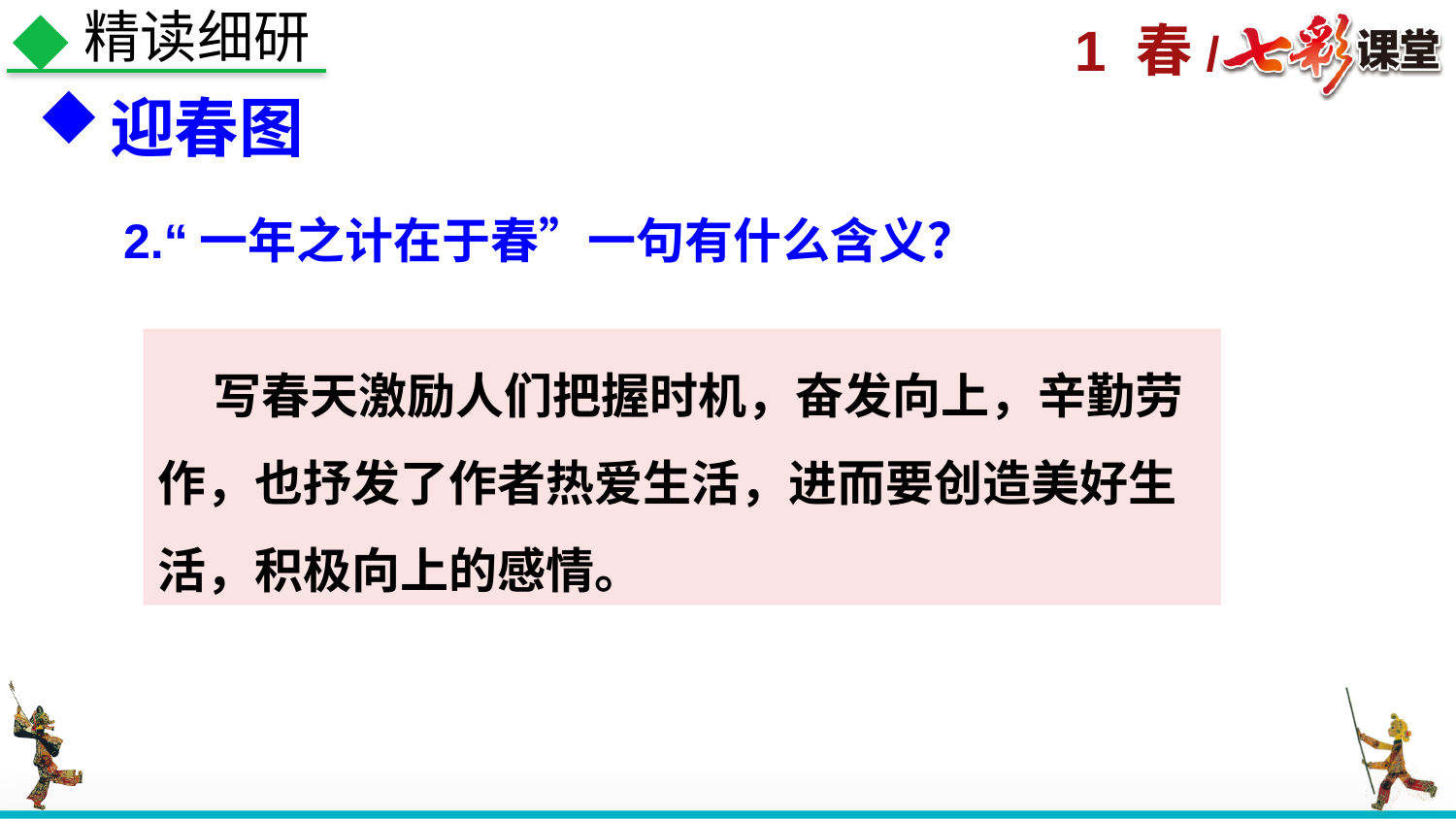

精读细研

迎春图
2.“一年之计在于春”一句有什么含义？
    写春天激励人们把握时机，奋发向上，辛勤劳作，也抒发了作者热爱生活，进而要创造美好生活，积极向上的感情。